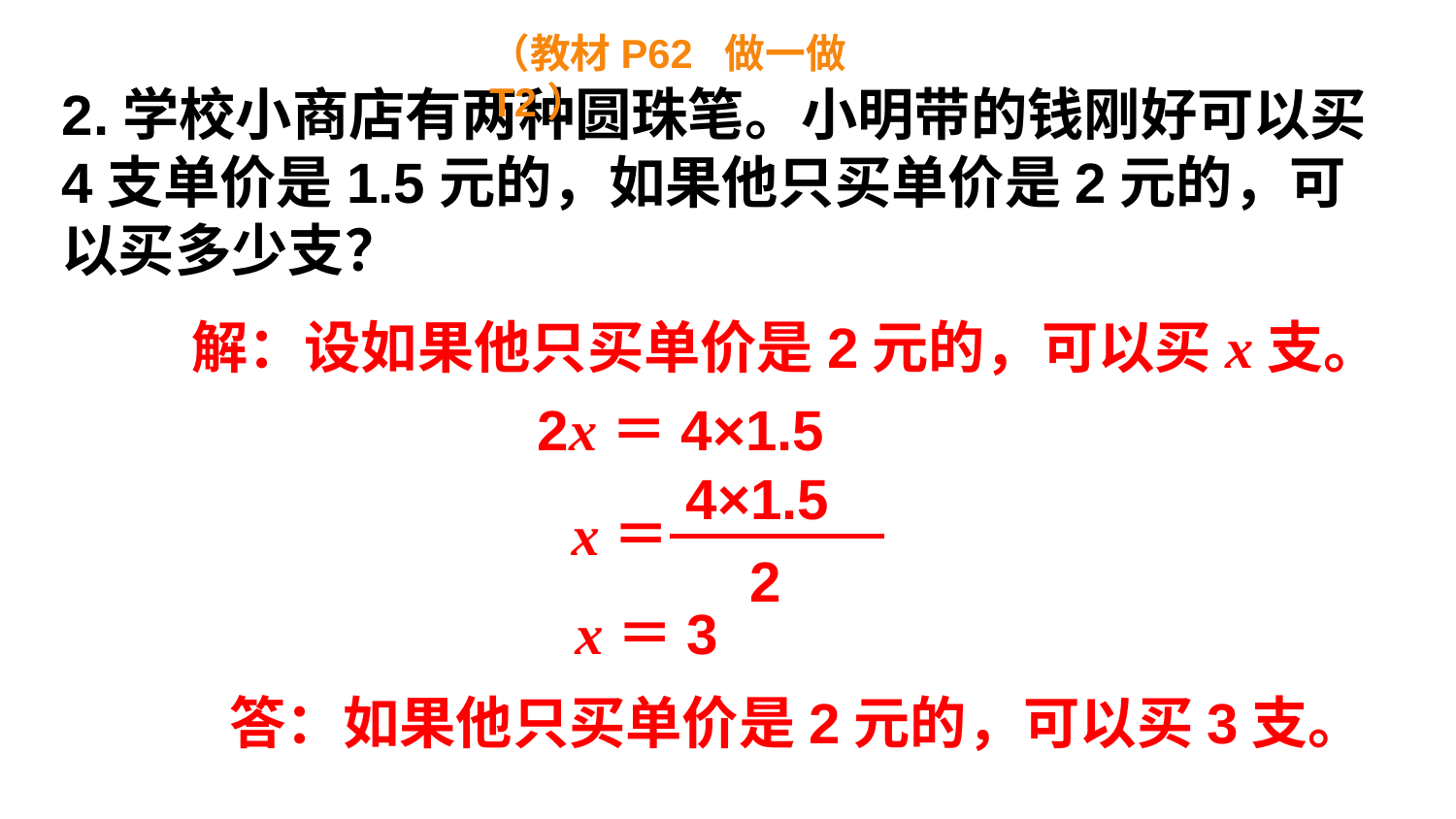

（教材P62  做一做T2）
2.学校小商店有两种圆珠笔。小明带的钱刚好可以买4支单价是1.5元的，如果他只买单价是2元的，可以买多少支？
解：设如果他只买单价是2元的，可以买x支。
2x＝4×1.5
4×1.5
2
x＝

x＝3
答：如果他只买单价是2元的，可以买3支。